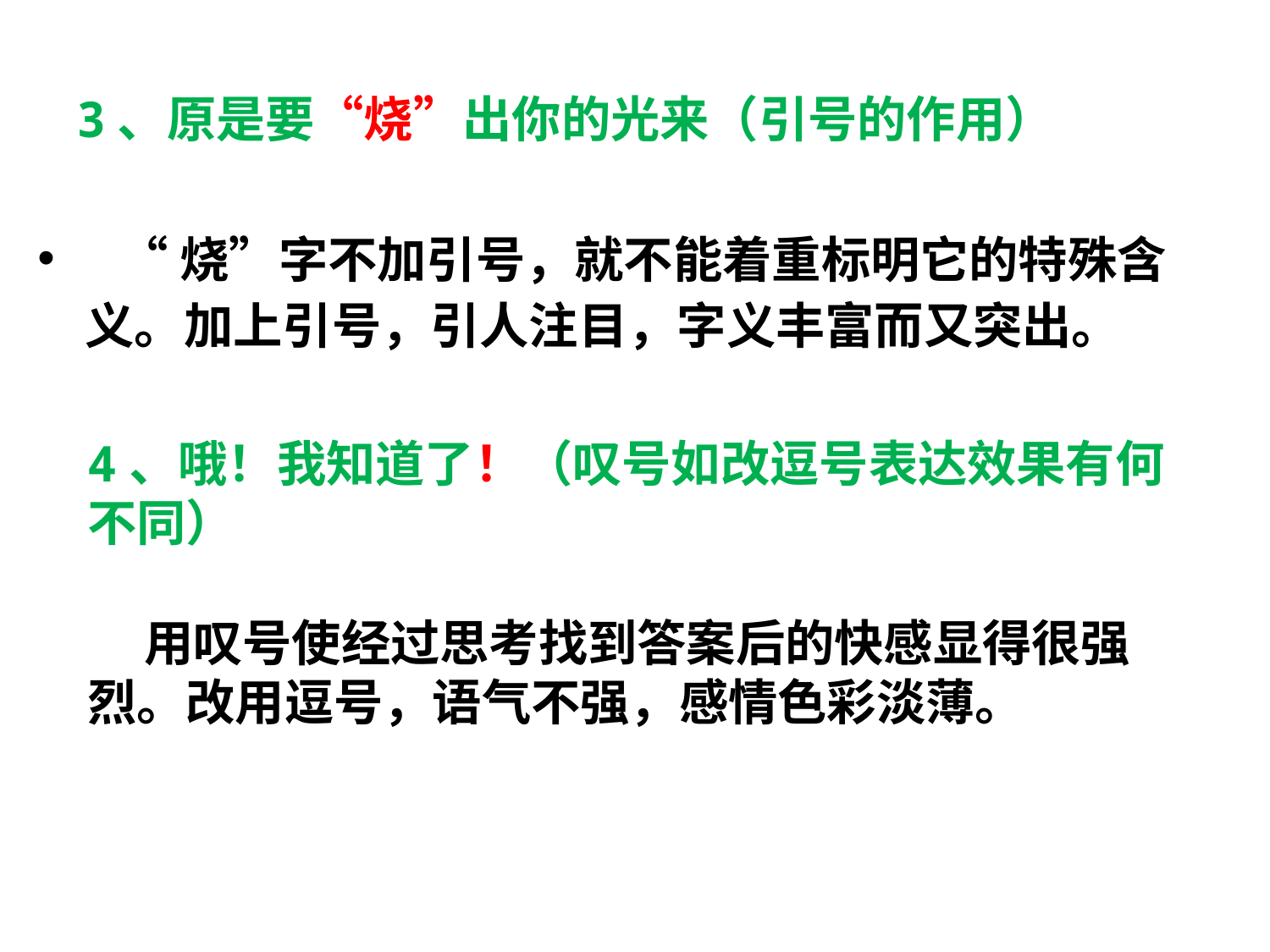

# 3、原是要“烧”出你的光来（引号的作用）
   “烧”字不加引号，就不能着重标明它的特殊含义。加上引号，引人注目，字义丰富而又突出。
4、哦！我知道了！（叹号如改逗号表达效果有何不同）
    用叹号使经过思考找到答案后的快感显得很强烈。改用逗号，语气不强，感情色彩淡薄。